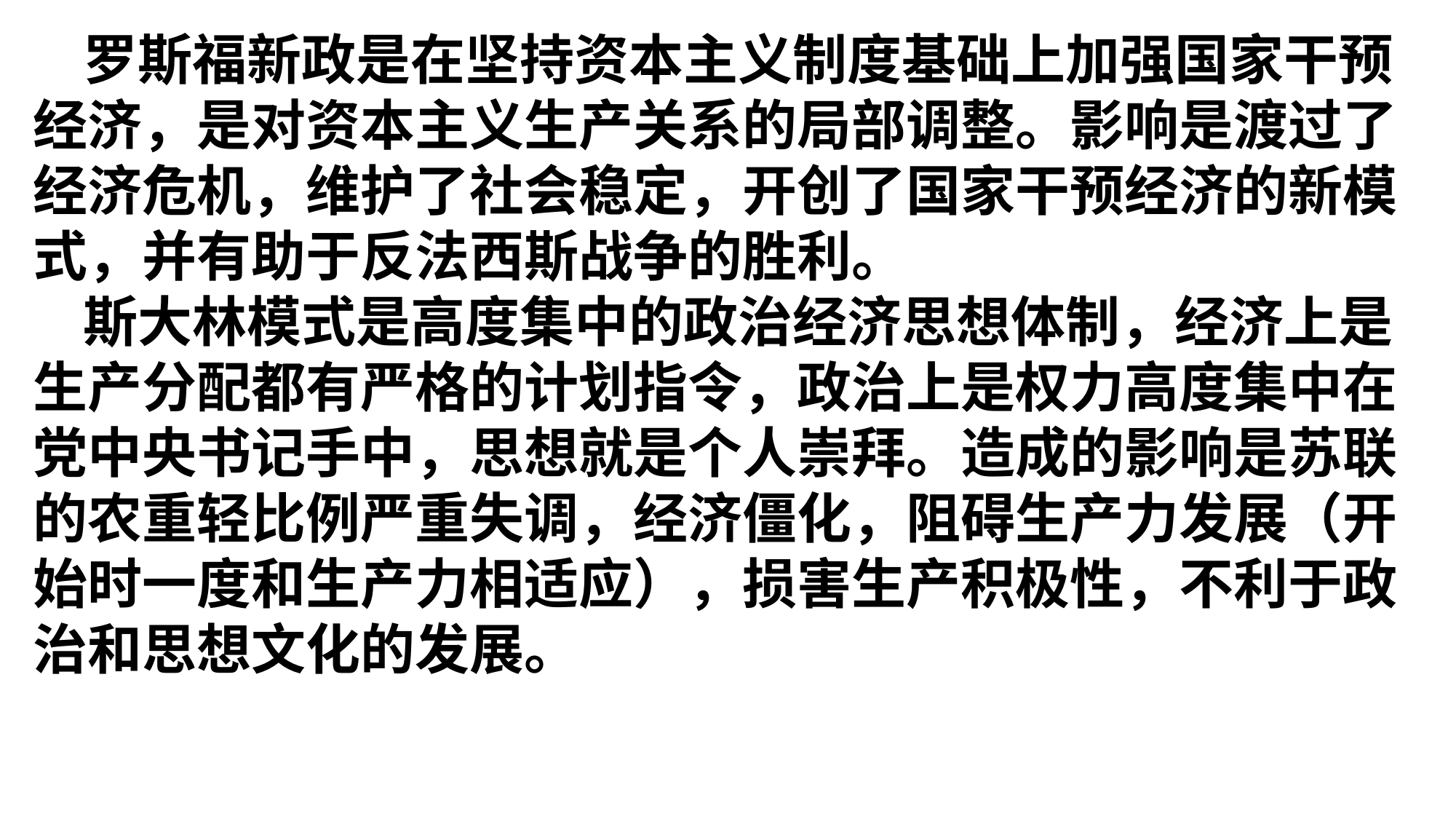

罗斯福新政是在坚持资本主义制度基础上加强国家干预经济，是对资本主义生产关系的局部调整。影响是渡过了经济危机，维护了社会稳定，开创了国家干预经济的新模式，并有助于反法西斯战争的胜利。
   斯大林模式是高度集中的政治经济思想体制，经济上是生产分配都有严格的计划指令，政治上是权力高度集中在党中央书记手中，思想就是个人崇拜。造成的影响是苏联的农重轻比例严重失调，经济僵化，阻碍生产力发展（开始时一度和生产力相适应），损害生产积极性，不利于政治和思想文化的发展。